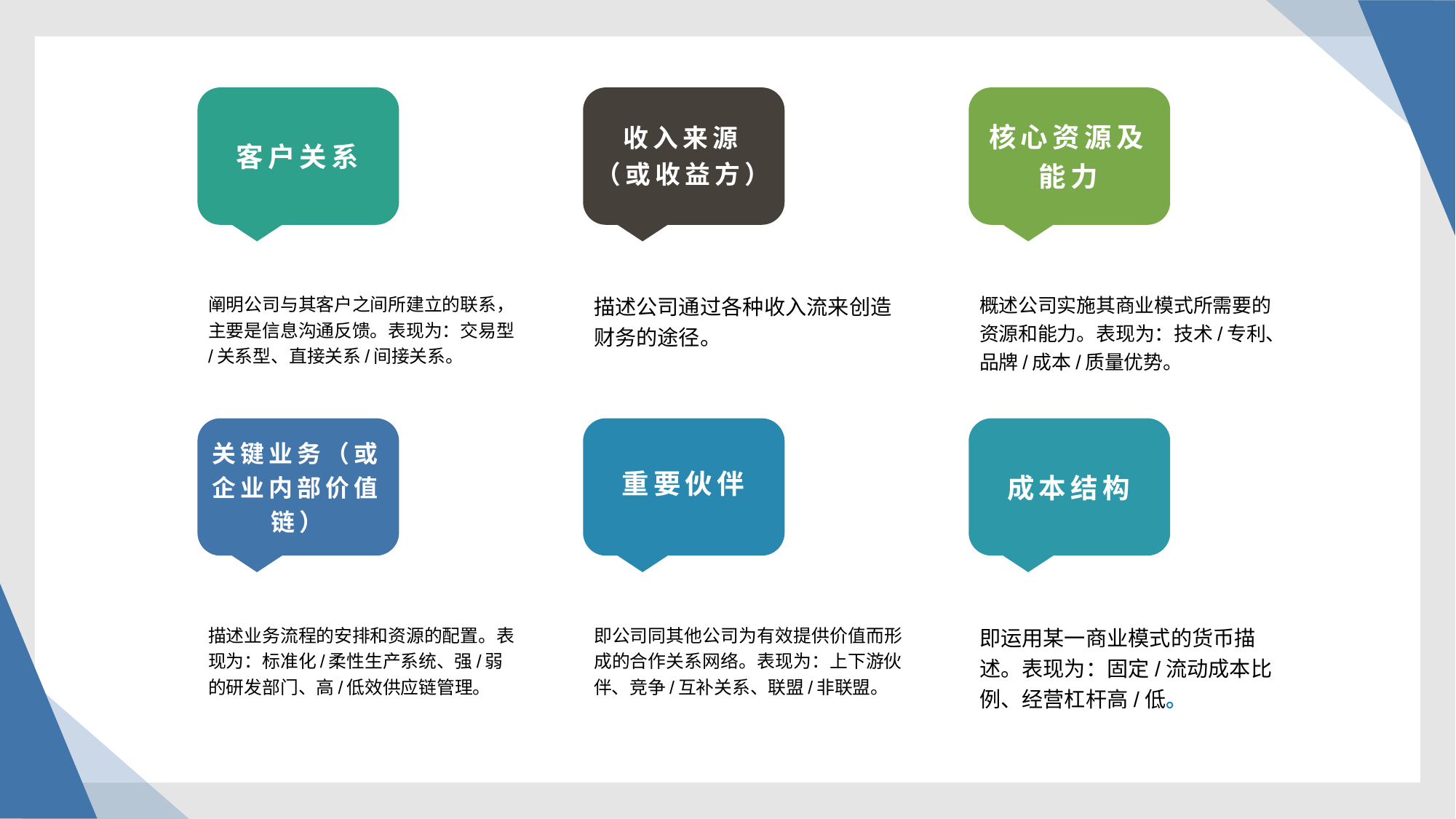

客户关系
收入来源（或收益方）
核心资源及能力
阐明公司与其客户之间所建立的联系，主要是信息沟通反馈。表现为：交易型/关系型、直接关系/间接关系。
描述公司通过各种收入流来创造财务的途径。

概述公司实施其商业模式所需要的资源和能力。表现为：技术/专利、品牌/成本/质量优势。

重要伙伴
关键业务（或企业内部价值链）
成本结构
描述业务流程的安排和资源的配置。表现为：标准化/柔性生产系统、强/弱的研发部门、高/低效供应链管理。
即公司同其他公司为有效提供价值而形成的合作关系网络。表现为：上下游伙伴、竞争/互补关系、联盟/非联盟。
即运用某一商业模式的货币描述。表现为：固定/流动成本比例、经营杠杆高/低。